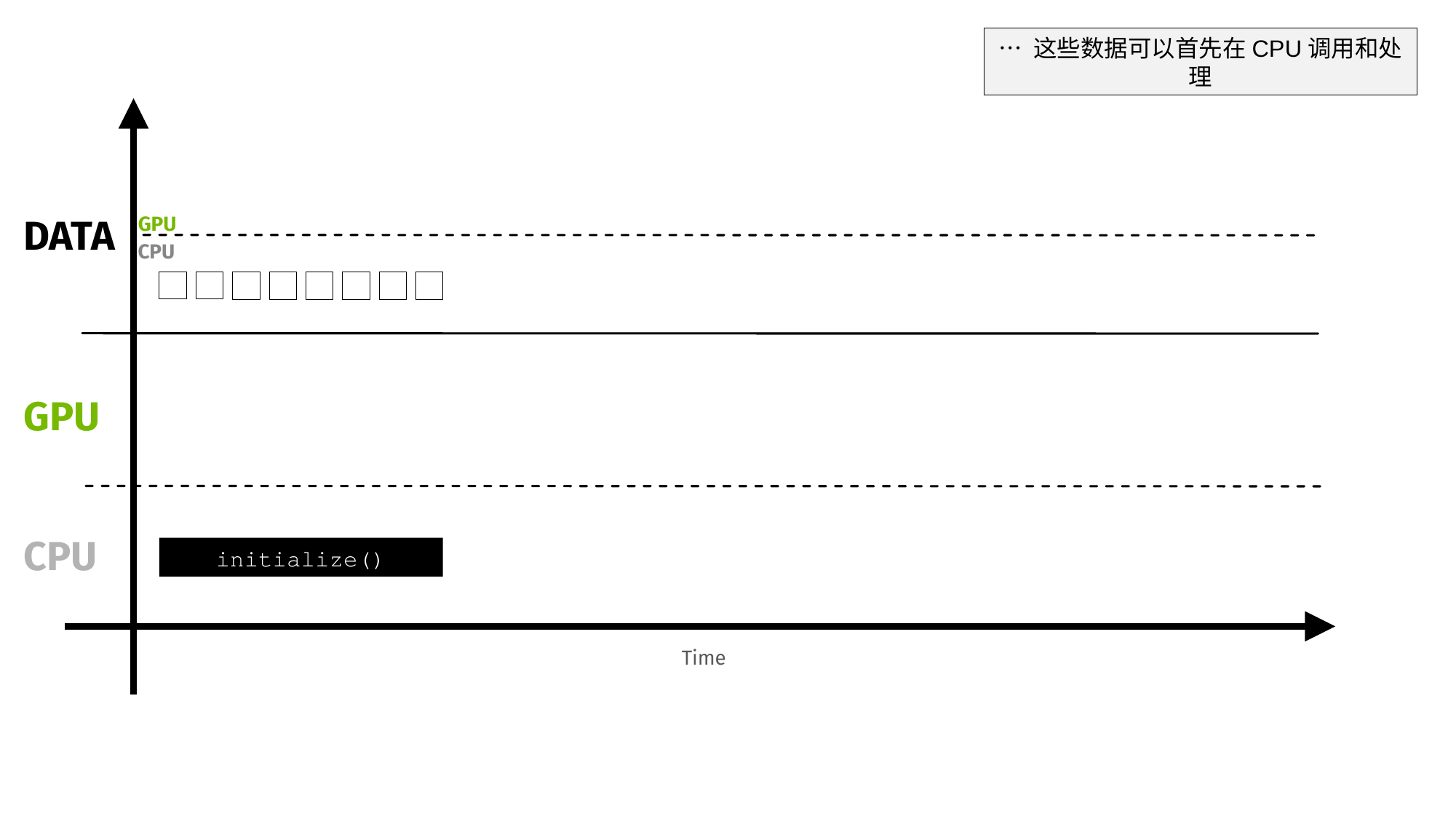

… 这些数据可以首先在CPU调用和处理
TIME
GPU
DATA
CPU

GPU
CPU
initialize()
Time